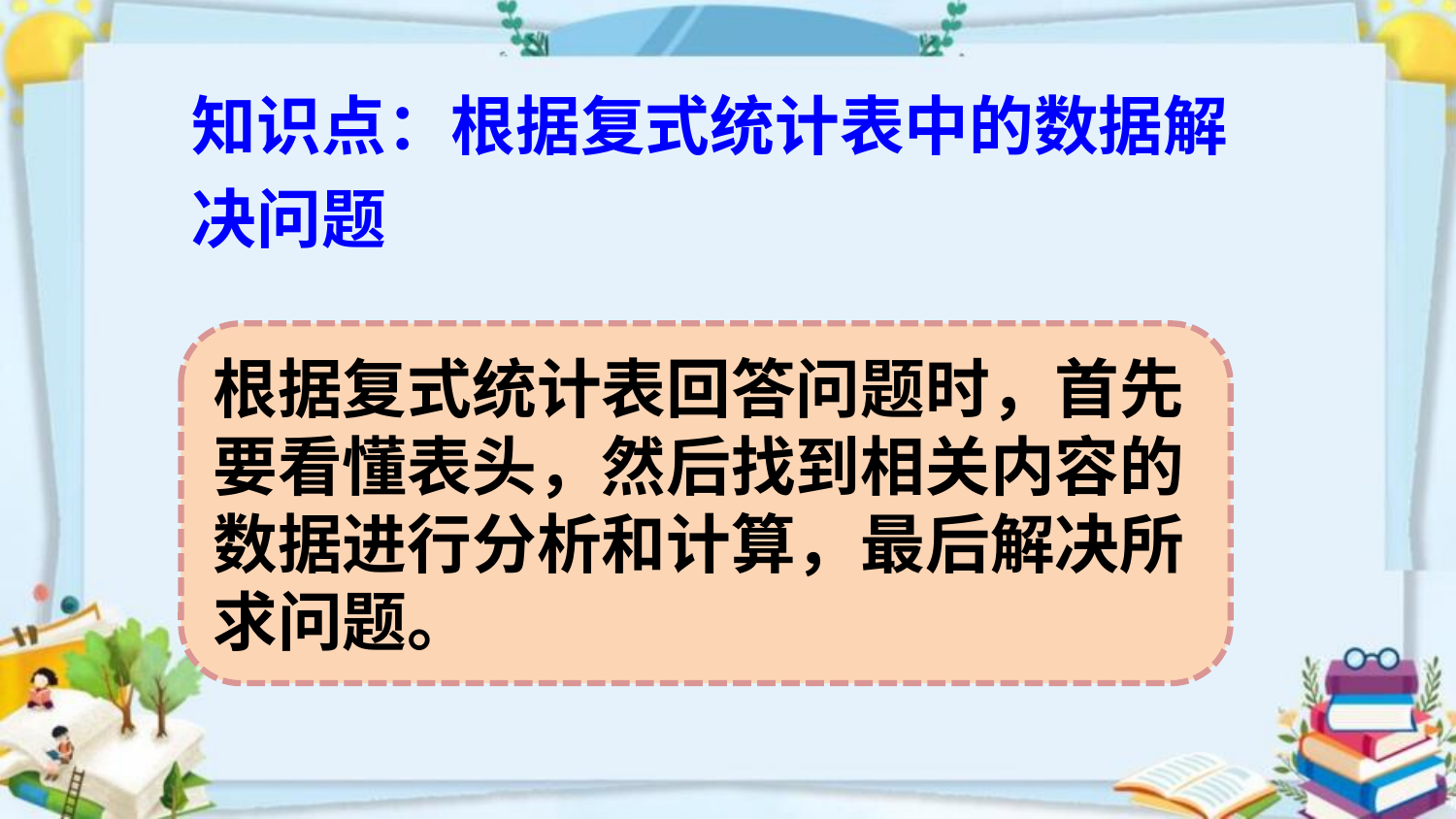

知识点：根据复式统计表中的数据解决问题
根据复式统计表回答问题时，首先要看懂表头，然后找到相关内容的数据进行分析和计算，最后解决所求问题。